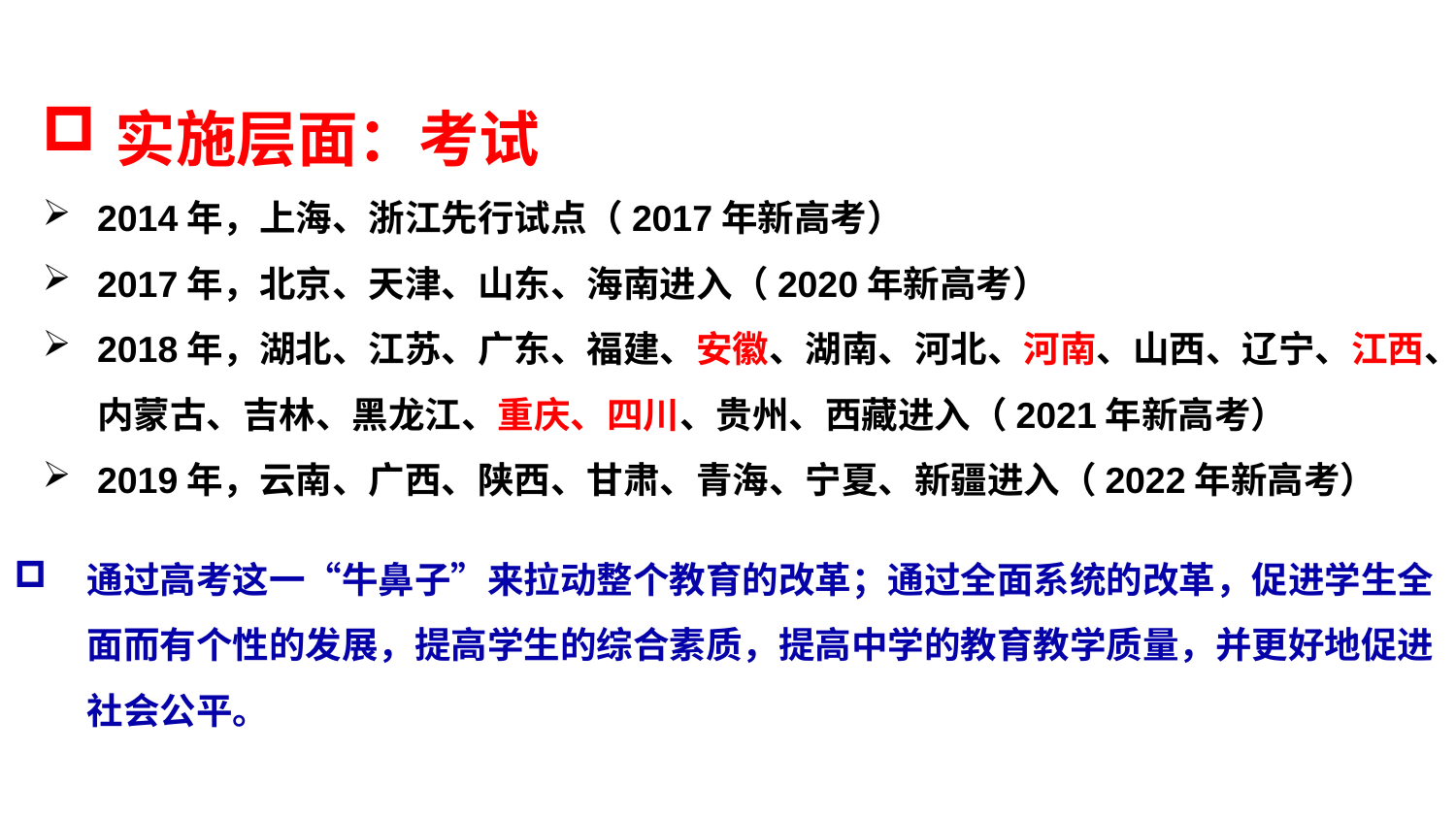

实施层面：考试
2014年，上海、浙江先行试点（2017年新高考）
2017年，北京、天津、山东、海南进入（2020年新高考）
2018年，湖北、江苏、广东、福建、安徽、湖南、河北、河南、山西、辽宁、江西、内蒙古、吉林、黑龙江、重庆、四川、贵州、西藏进入（2021年新高考）
2019年，云南、广西、陕西、甘肃、青海、宁夏、新疆进入（2022年新高考）
通过高考这一“牛鼻子”来拉动整个教育的改革；通过全面系统的改革，促进学生全面而有个性的发展，提高学生的综合素质，提高中学的教育教学质量，并更好地促进社会公平。